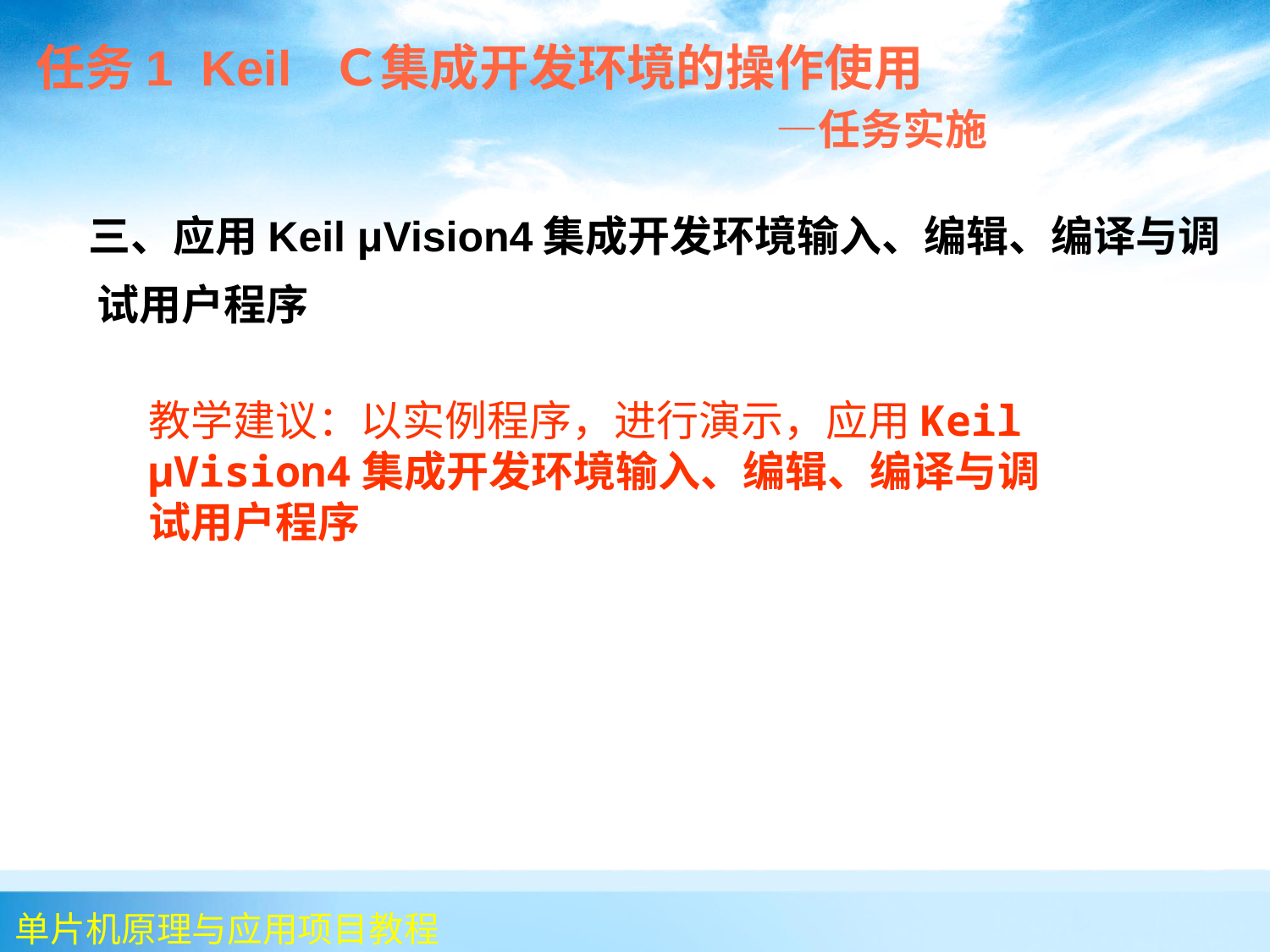

任务1  Keil  Ｃ集成开发环境的操作使用
                                                                  —任务实施
   三、应用Keil μVision4集成开发环境输入、编辑、编译与调试用户程序

教学建议：以实例程序，进行演示，应用Keil μVision4集成开发环境输入、编辑、编译与调试用户程序